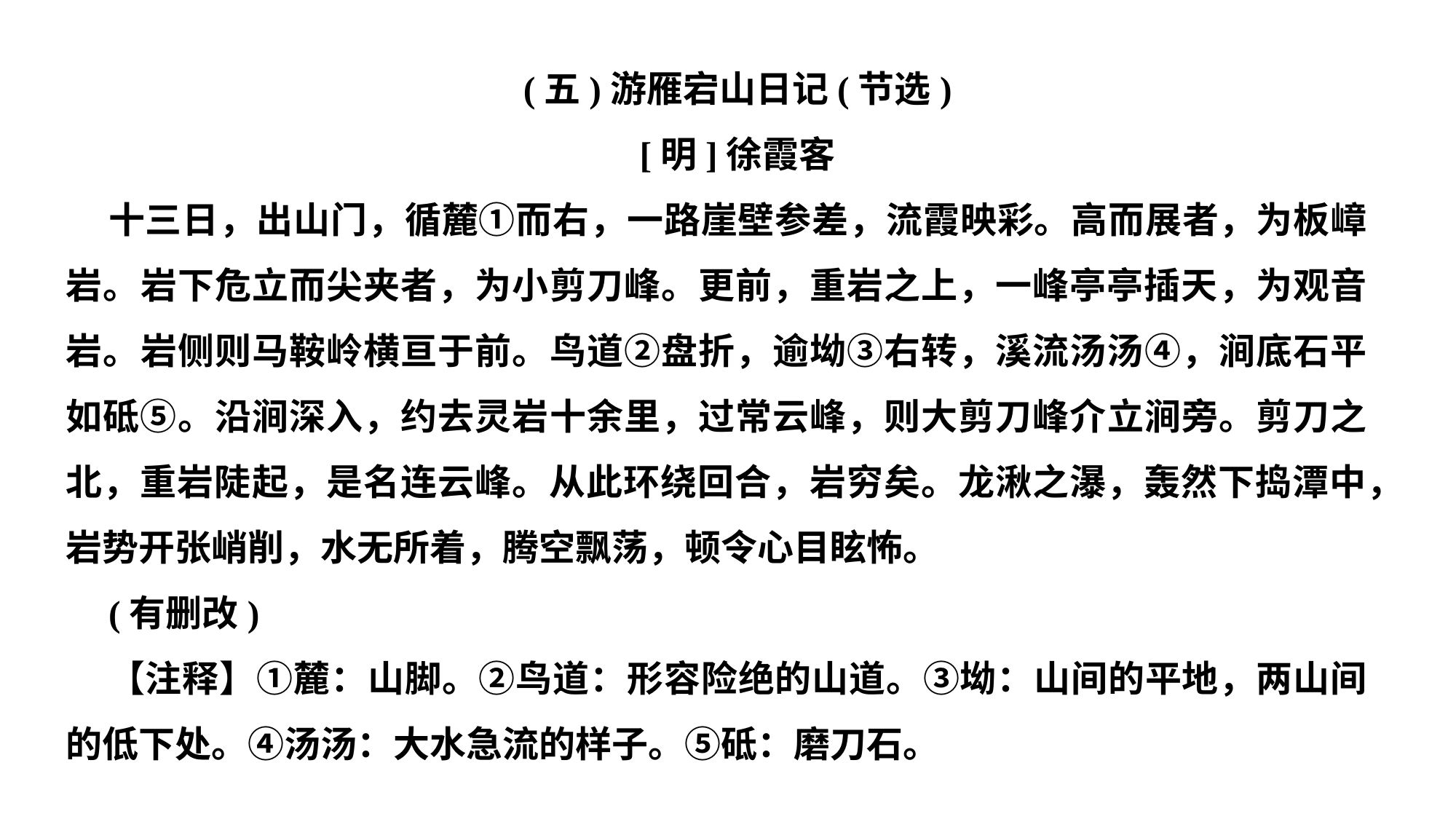

(五)游雁宕山日记(节选)
[明]徐霞客
十三日，出山门，循麓①而右，一路崖壁参差，流霞映彩。高而展者，为板嶂岩。岩下危立而尖夹者，为小剪刀峰。更前，重岩之上，一峰亭亭插天，为观音岩。岩侧则马鞍岭横亘于前。鸟道②盘折，逾坳③右转，溪流汤汤④，涧底石平如砥⑤。沿涧深入，约去灵岩十余里，过常云峰，则大剪刀峰介立涧旁。剪刀之北，重岩陡起，是名连云峰。从此环绕回合，岩穷矣。龙湫之瀑，轰然下捣潭中，岩势开张峭削，水无所着，腾空飘荡，顿令心目眩怖。
(有删改)
【注释】①麓：山脚。②鸟道：形容险绝的山道。③坳：山间的平地，两山间的低下处。④汤汤：大水急流的样子。⑤砥：磨刀石。